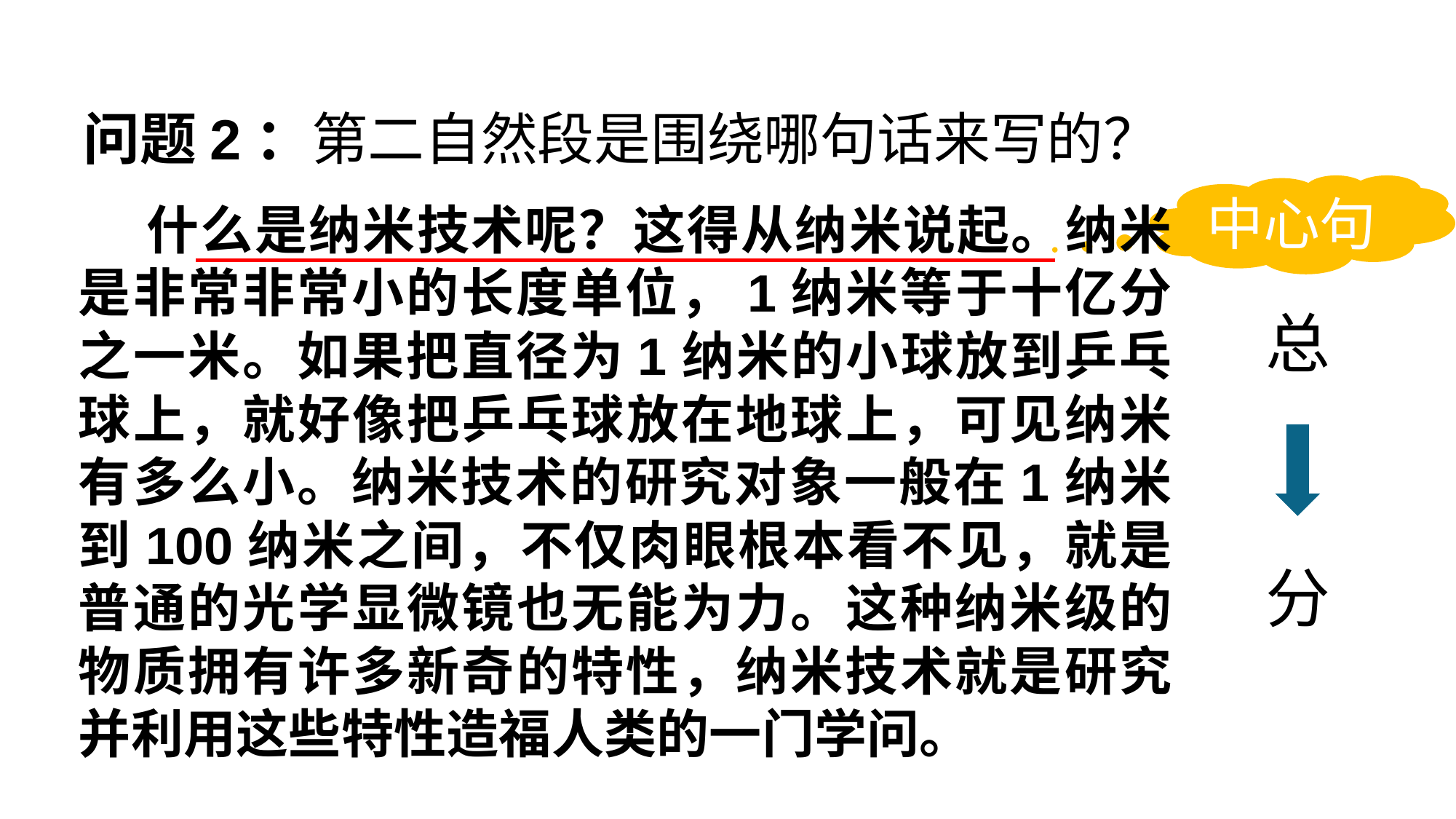

问题2：第二自然段是围绕哪句话来写的？
中心句
    什么是纳米技术呢？这得从纳米说起。纳米是非常非常小的长度单位，1纳米等于十亿分之一米。如果把直径为1纳米的小球放到乒乓球上，就好像把乒乓球放在地球上，可见纳米有多么小。纳米技术的研究对象一般在1纳米到100纳米之间，不仅肉眼根本看不见，就是普通的光学显微镜也无能为力。这种纳米级的物质拥有许多新奇的特性，纳米技术就是研究并利用这些特性造福人类的一门学问。
总

分